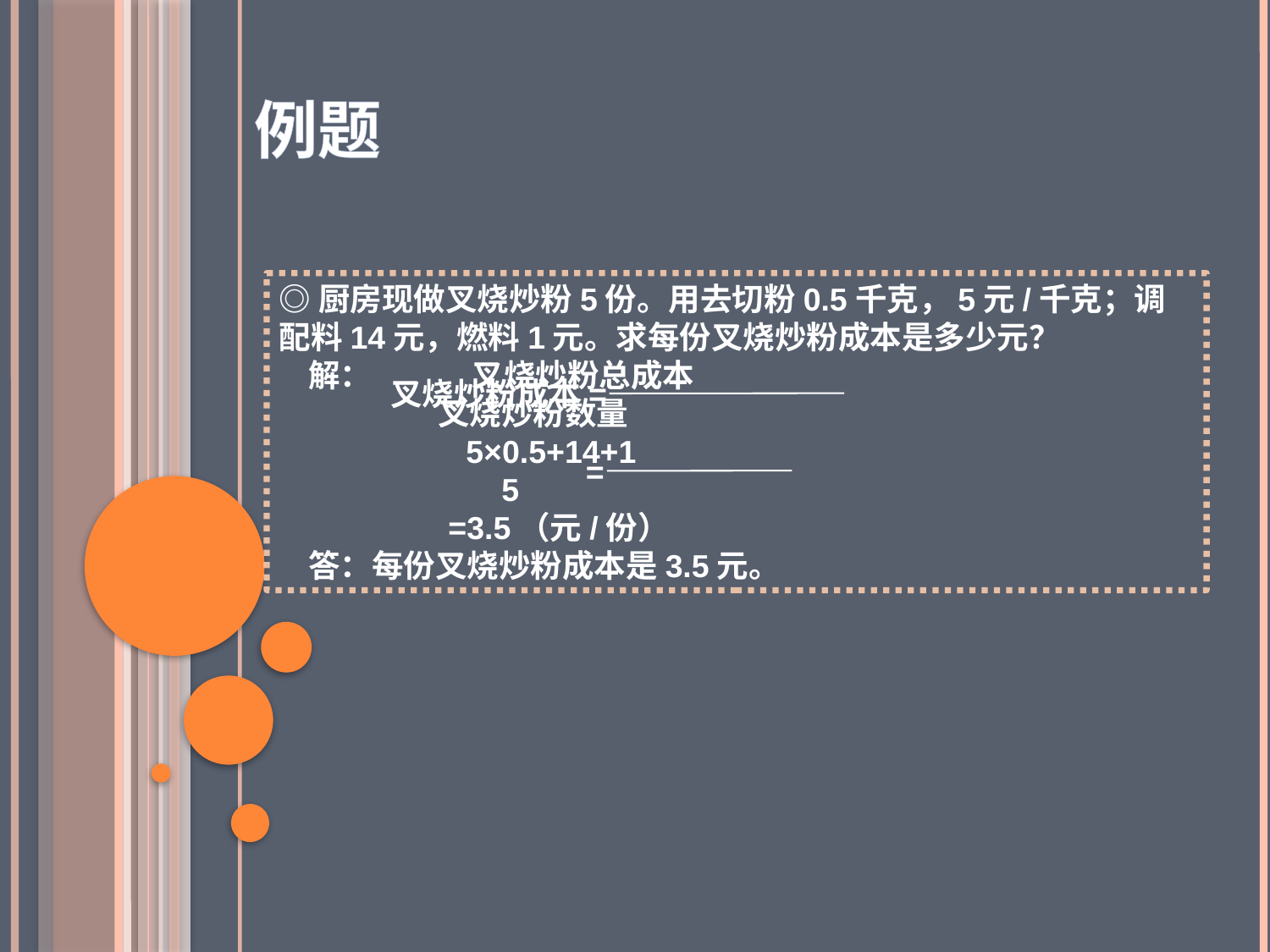

例题
◎厨房现做叉烧炒粉5份。用去切粉0.5千克，5元/千克；调配料14元，燃料1元。求每份叉烧炒粉成本是多少元？
   解：              叉烧炒粉总成本
                     叉烧炒粉数量
                     5×0.5+14+1
                         5
                   =3.5（元/份）
   答：每份叉烧炒粉成本是3.5元。
叉烧炒粉成本=
=